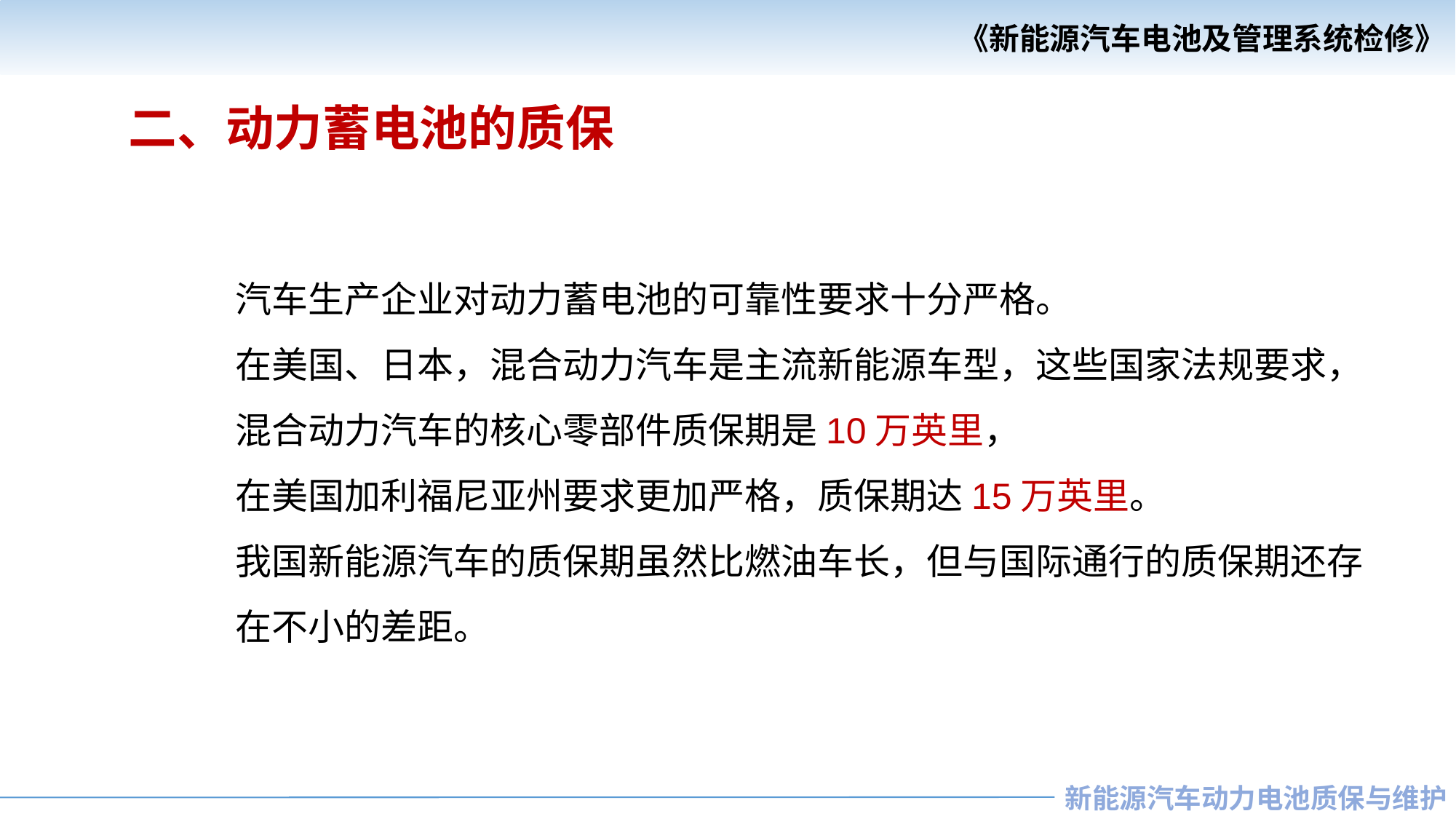

二、动力蓄电池的质保
汽车生产企业对动力蓄电池的可靠性要求十分严格。
在美国、日本，混合动力汽车是主流新能源车型，这些国家法规要求，混合动力汽车的核心零部件质保期是10万英里，
在美国加利福尼亚州要求更加严格，质保期达15万英里。
我国新能源汽车的质保期虽然比燃油车长，但与国际通行的质保期还存在不小的差距。